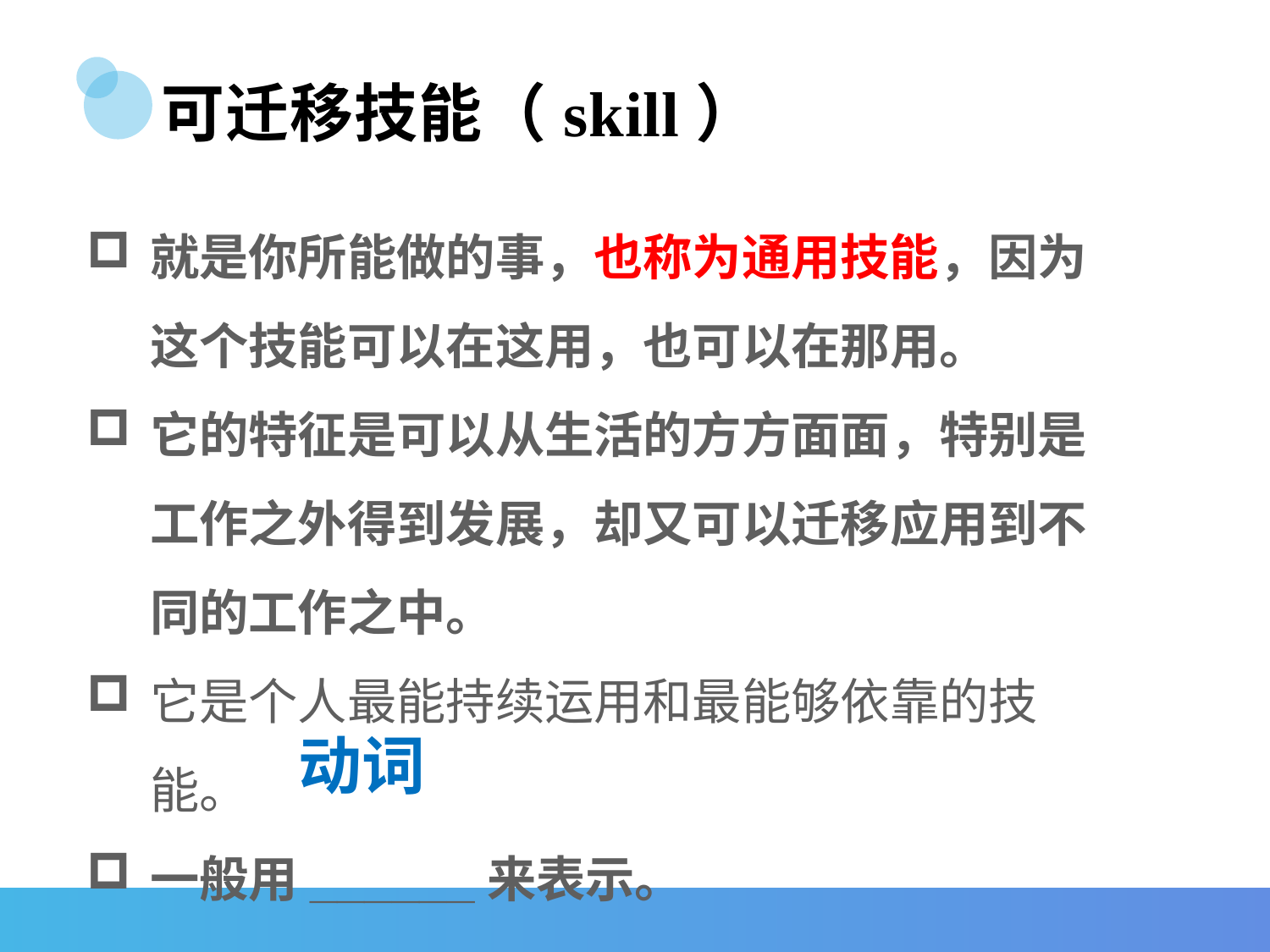

# 可迁移技能（skill）
就是你所能做的事，也称为通用技能，因为这个技能可以在这用，也可以在那用。
它的特征是可以从生活的方方面面，特别是工作之外得到发展，却又可以迁移应用到不同的工作之中。
它是个人最能持续运用和最能够依靠的技能。
一般用______来表示。
动词